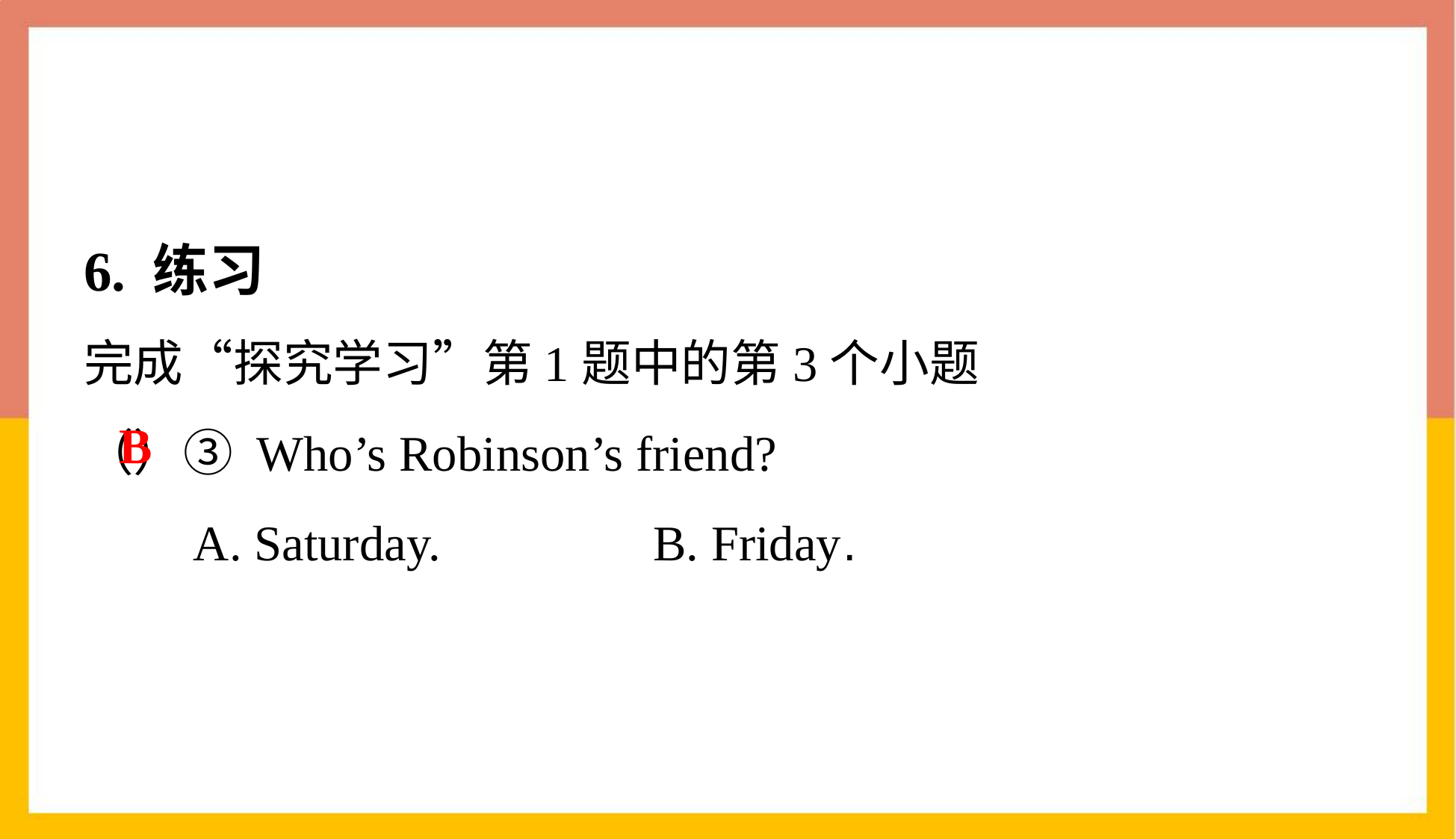

6. 练习
完成“探究学习”第1题中的第3个小题
（）③ Who’s Robinson’s friend?
         A. Saturday.                 B. Friday.
B